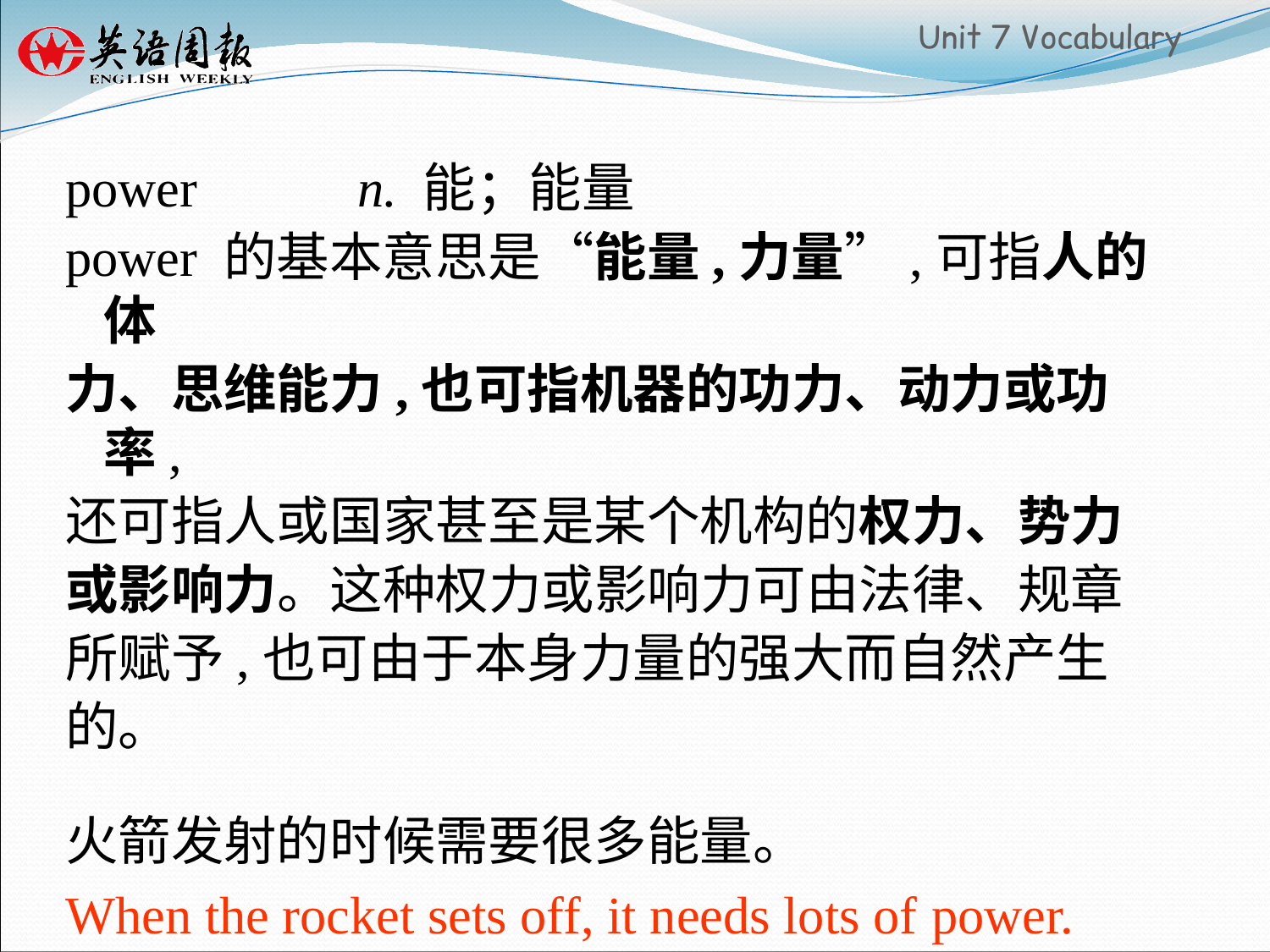

power 		n. 能；能量
power 的基本意思是“能量,力量”,可指人的体
力、思维能力,也可指机器的功力、动力或功率,
还可指人或国家甚至是某个机构的权力、势力
或影响力。这种权力或影响力可由法律、规章
所赋予,也可由于本身力量的强大而自然产生
的。

火箭发射的时候需要很多能量。
When the rocket sets off, it needs lots of power.